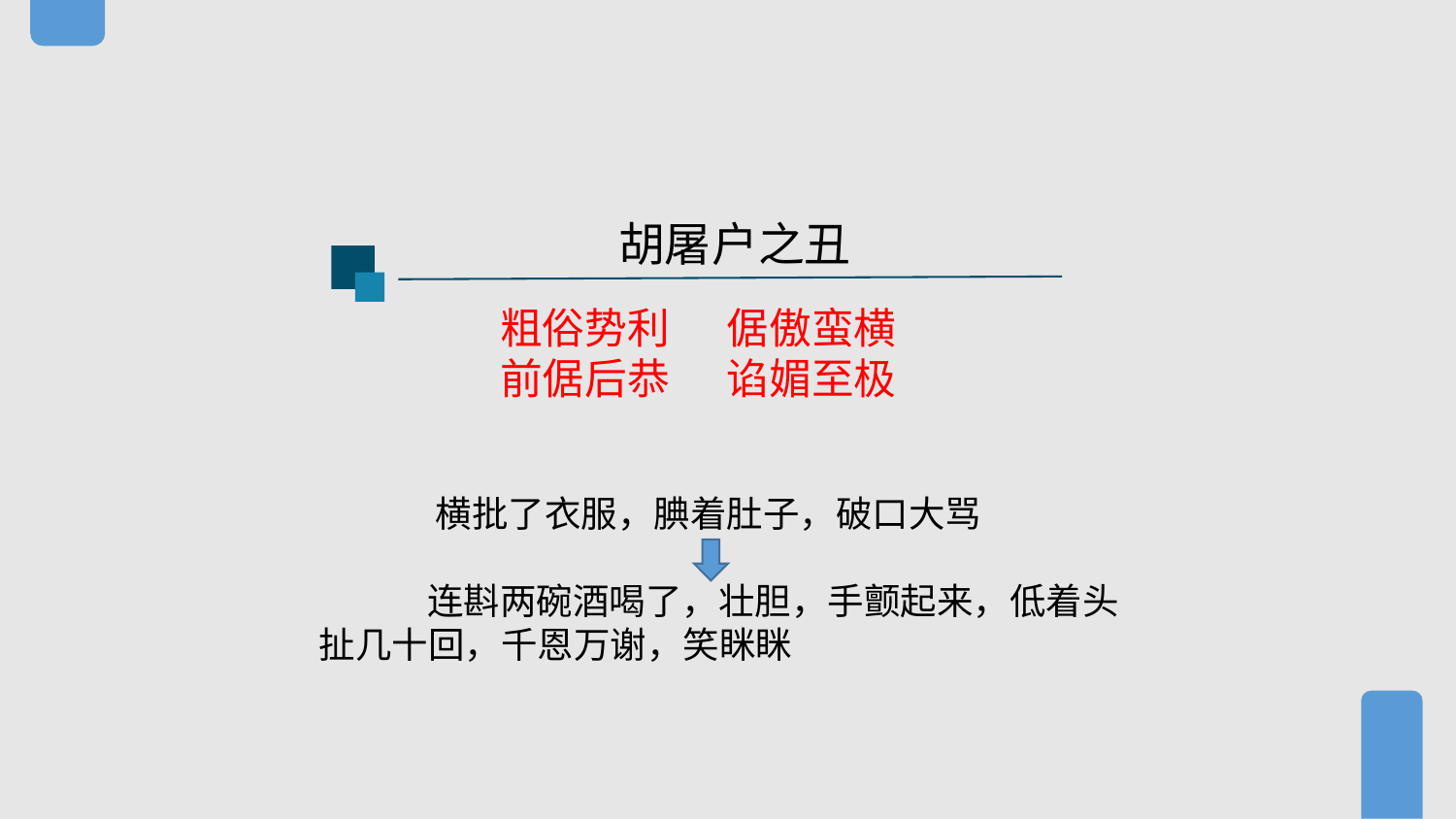

胡屠户之丑

                  粗俗势利      倨傲蛮横
                  前倨后恭      谄媚至极

             横批了衣服，腆着肚子，破口大骂

            连斟两碗酒喝了，壮胆，手颤起来，低着头扯几十回，千恩万谢，笑眯眯